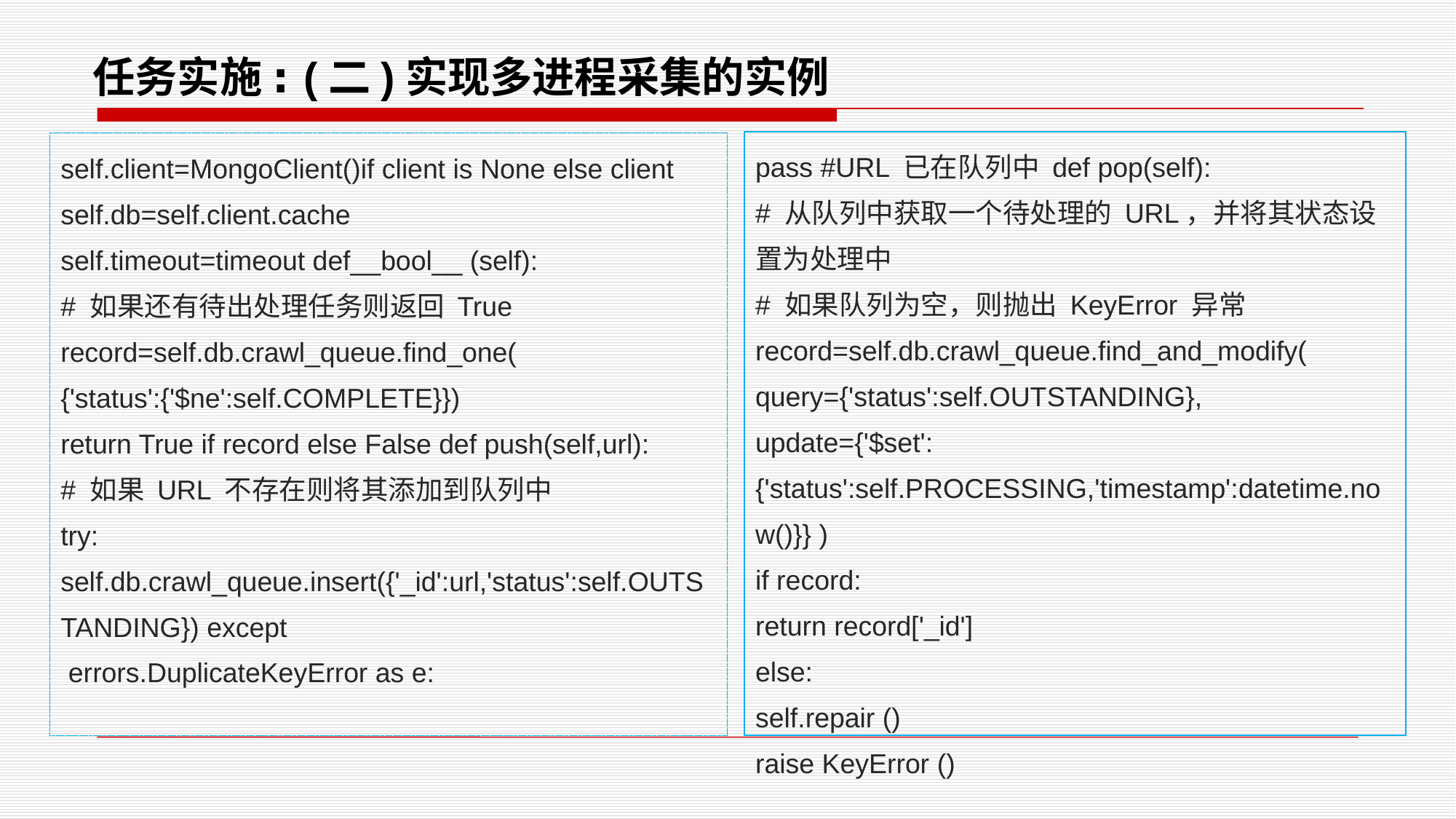

# 任务实施: (二)实现多进程采集的实例
pass #URL 已在队列中 def pop(self):
# 从队列中获取一个待处理的 URL，并将其状态设置为处理中
# 如果队列为空，则抛出 KeyError 异常
record=self.db.crawl_queue.ﬁnd_and_modify(
query={'status':self.OUTSTANDING},
update={'$set':{'status':self.PROCESSING,'timestamp':datetime.now()}} )
if record:
return record['_id']
else:
self.repair ()
raise KeyError ()
self.client=MongoClient()if client is None else client
self.db=self.client.cache
self.timeout=timeout def__bool__ (self):
# 如果还有待出处理任务则返回 True
record=self.db.crawl_queue.ﬁnd_one(
{'status':{'$ne':self.COMPLETE}})
return True if record else False def push(self,url):
# 如果 URL 不存在则将其添加到队列中
try:
self.db.crawl_queue.insert({'_id':url,'status':self.OUTSTANDING}) except
 errors.DuplicateKeyError as e: